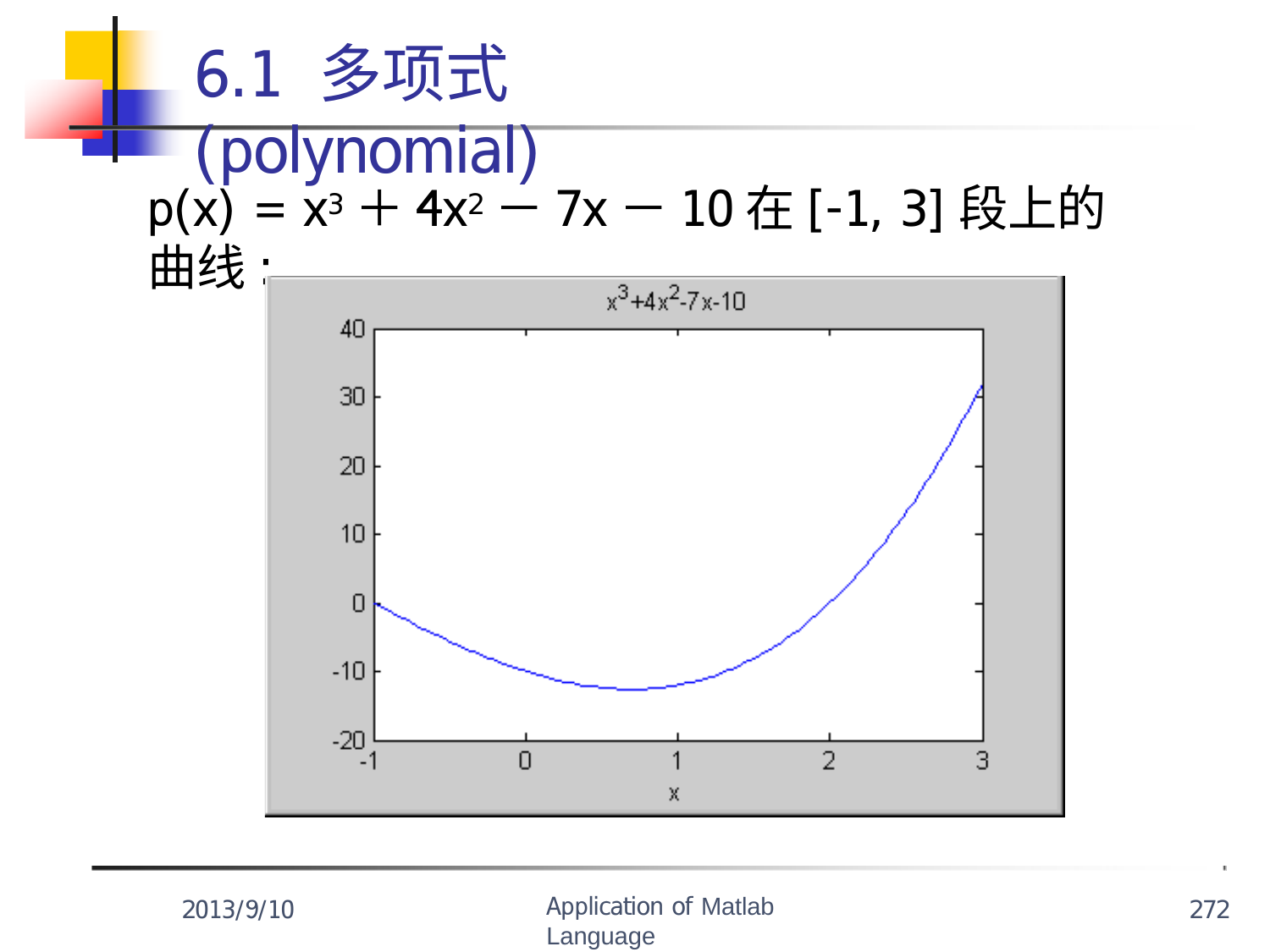

6.1 多项式(polynomial)

p(x) = x3＋4x2－7x－10在[-1, 3]段上的曲线:

Application of Matlab Language
2013/9/10
272